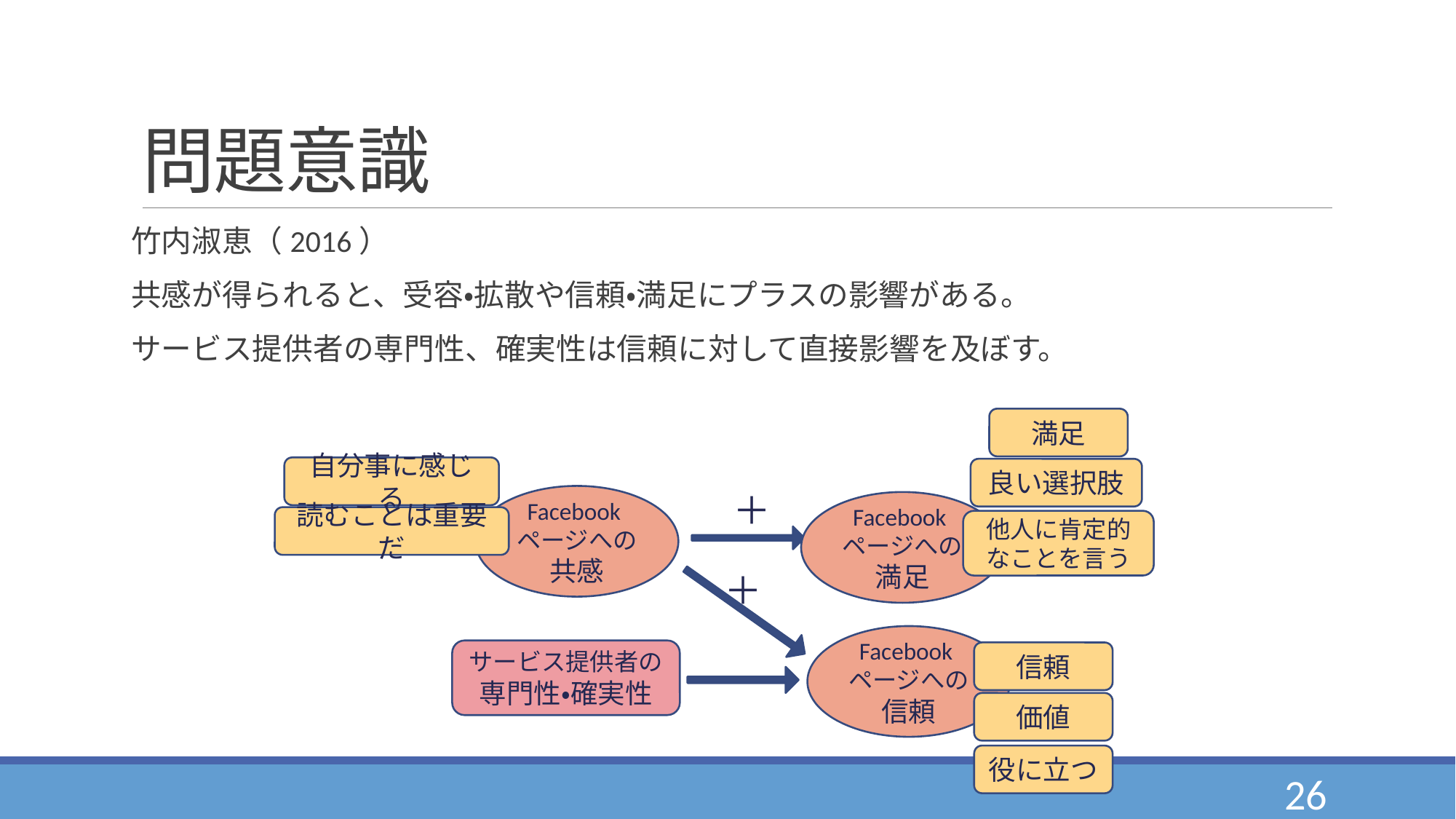

# 問題意識
竹内淑恵（2016）
共感が得られると、受容・拡散や信頼・満足にプラスの影響がある。
サービス提供者の専門性、確実性は信頼に対して直接影響を及ぼす。
満足
自分事に感じる
良い選択肢
＋
Facebookページへの共感
Facebookページへの満足

＋

Facebookページへの信頼

サービス提供者の専門性・確実性
読むことは重要だ
他人に肯定的なことを言う
信頼
価値
役に立つ
26